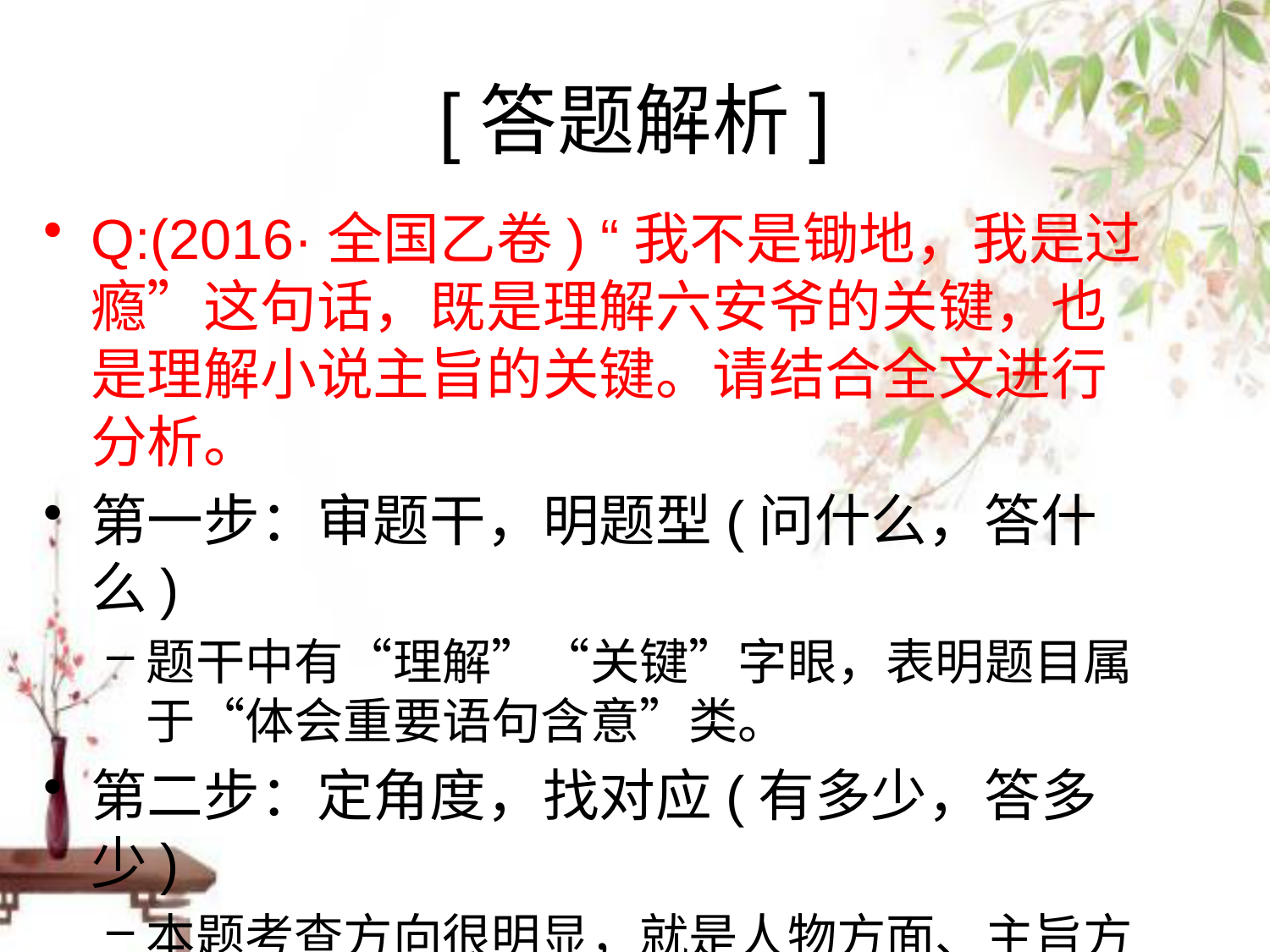

# [答题解析]
Q:(2016·全国乙卷) “我不是锄地，我是过瘾”这句话，既是理解六安爷的关键，也是理解小说主旨的关键。请结合全文进行分析。
第一步：审题干，明题型(问什么，答什么)
题干中有“理解”“关键”字眼，表明题目属于“体会重要语句含意”类。
第二步：定角度，找对应(有多少，答多少)
本题考查方向很明显，就是人物方面、主旨方面的内涵。